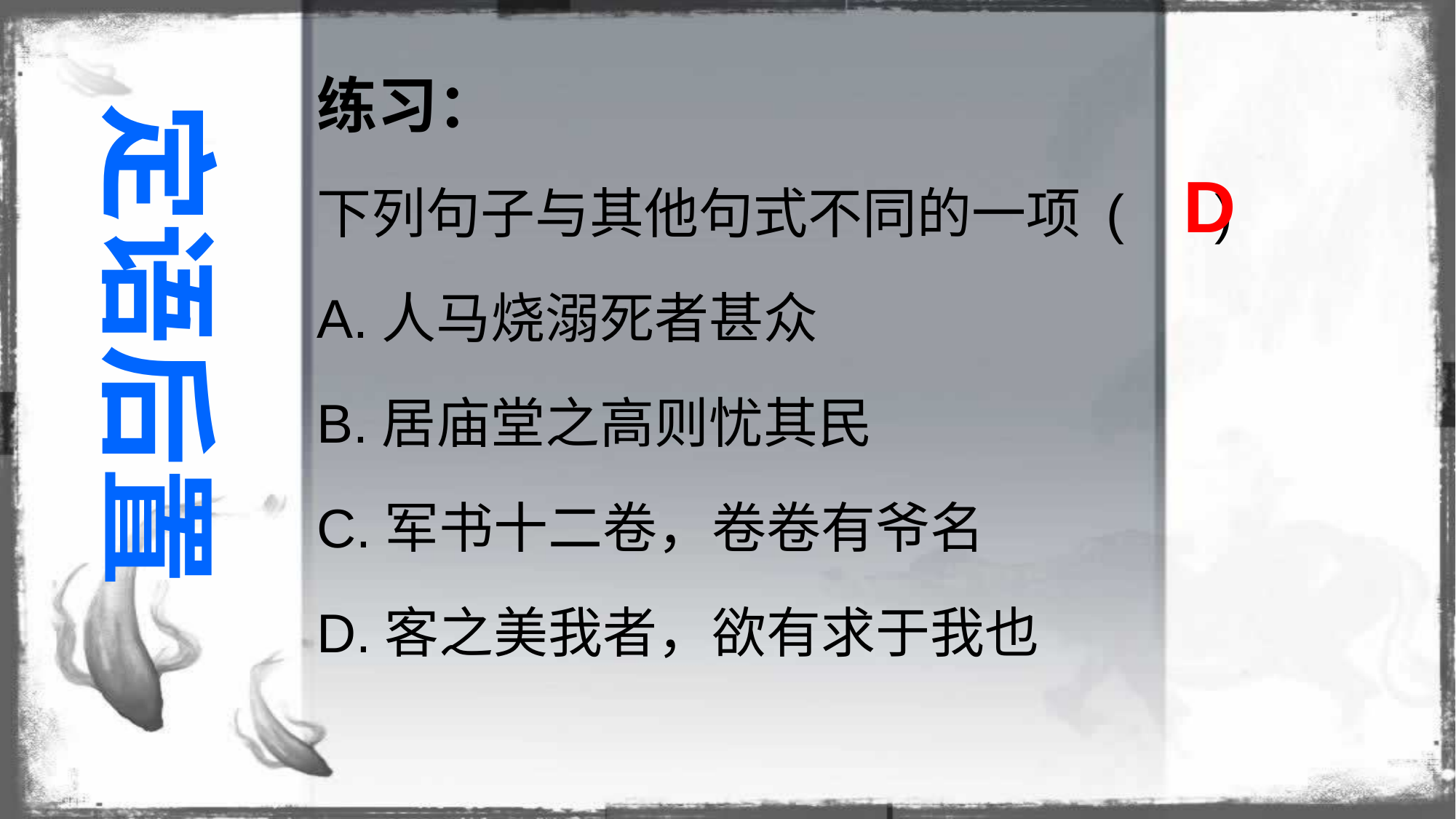

练习：
下列句子与其他句式不同的一项 (      )
A.人马烧溺死者甚众
B.居庙堂之高则忧其民
C.军书十二卷，卷卷有爷名
D.客之美我者，欲有求于我也
定语后置
D